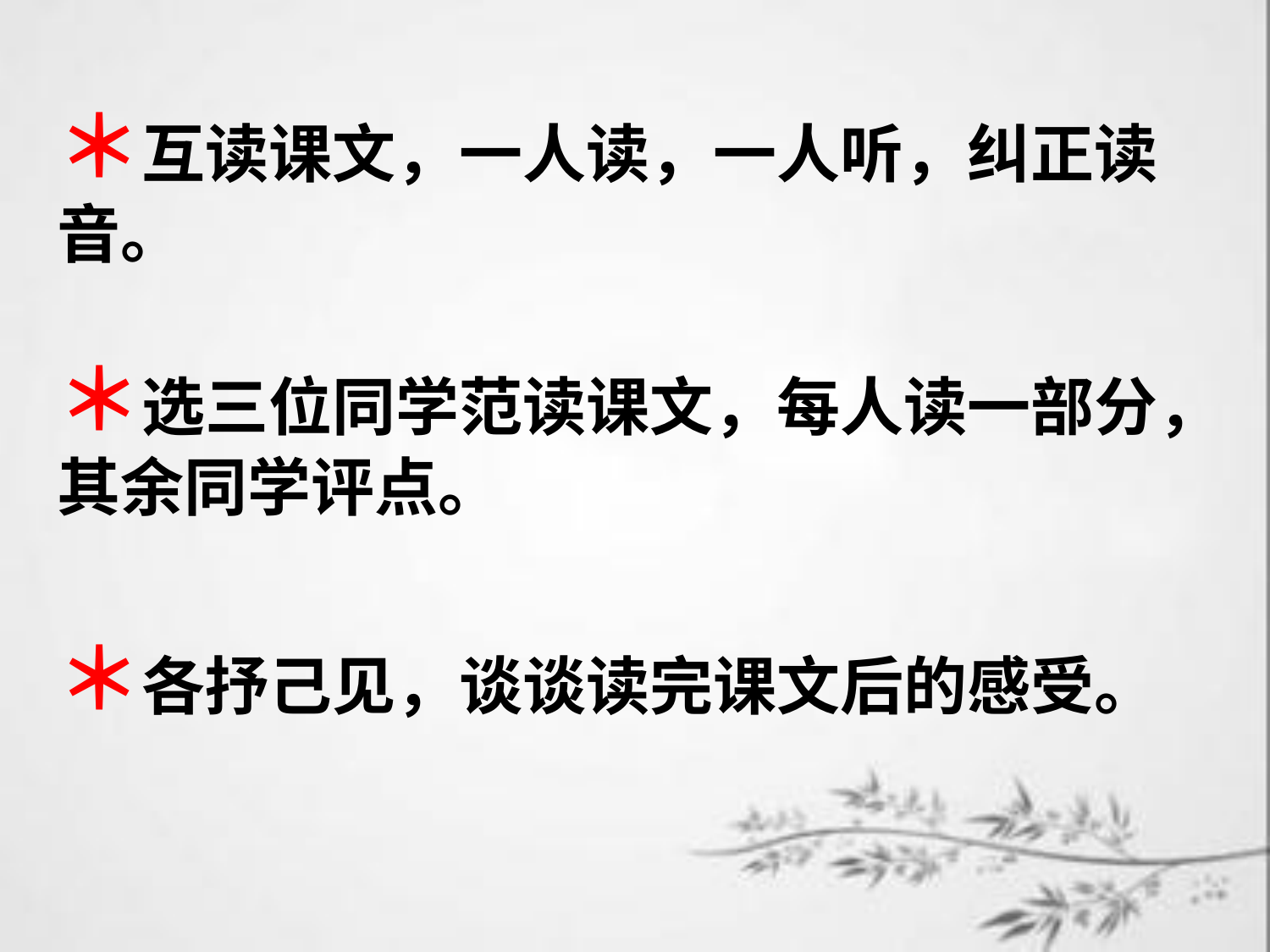

＊互读课文，一人读，一人听，纠正读音。
 
＊选三位同学范读课文，每人读一部分，其余同学评点。

＊各抒己见，谈谈读完课文后的感受。